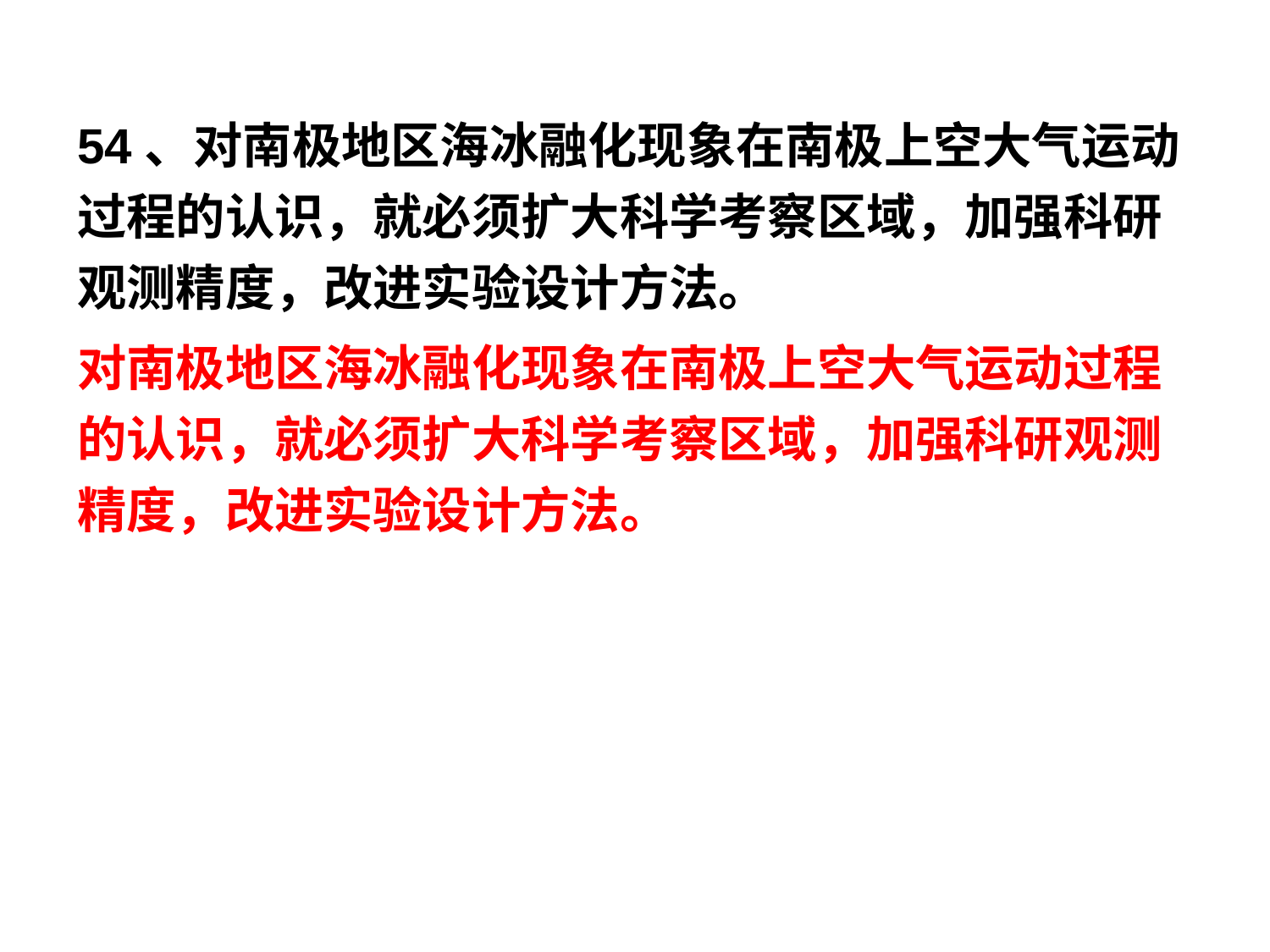

54、对南极地区海冰融化现象在南极上空大气运动过程的认识，就必须扩大科学考察区域，加强科研观测精度，改进实验设计方法。
对南极地区海冰融化现象在南极上空大气运动过程的认识，就必须扩大科学考察区域，加强科研观测精度，改进实验设计方法。